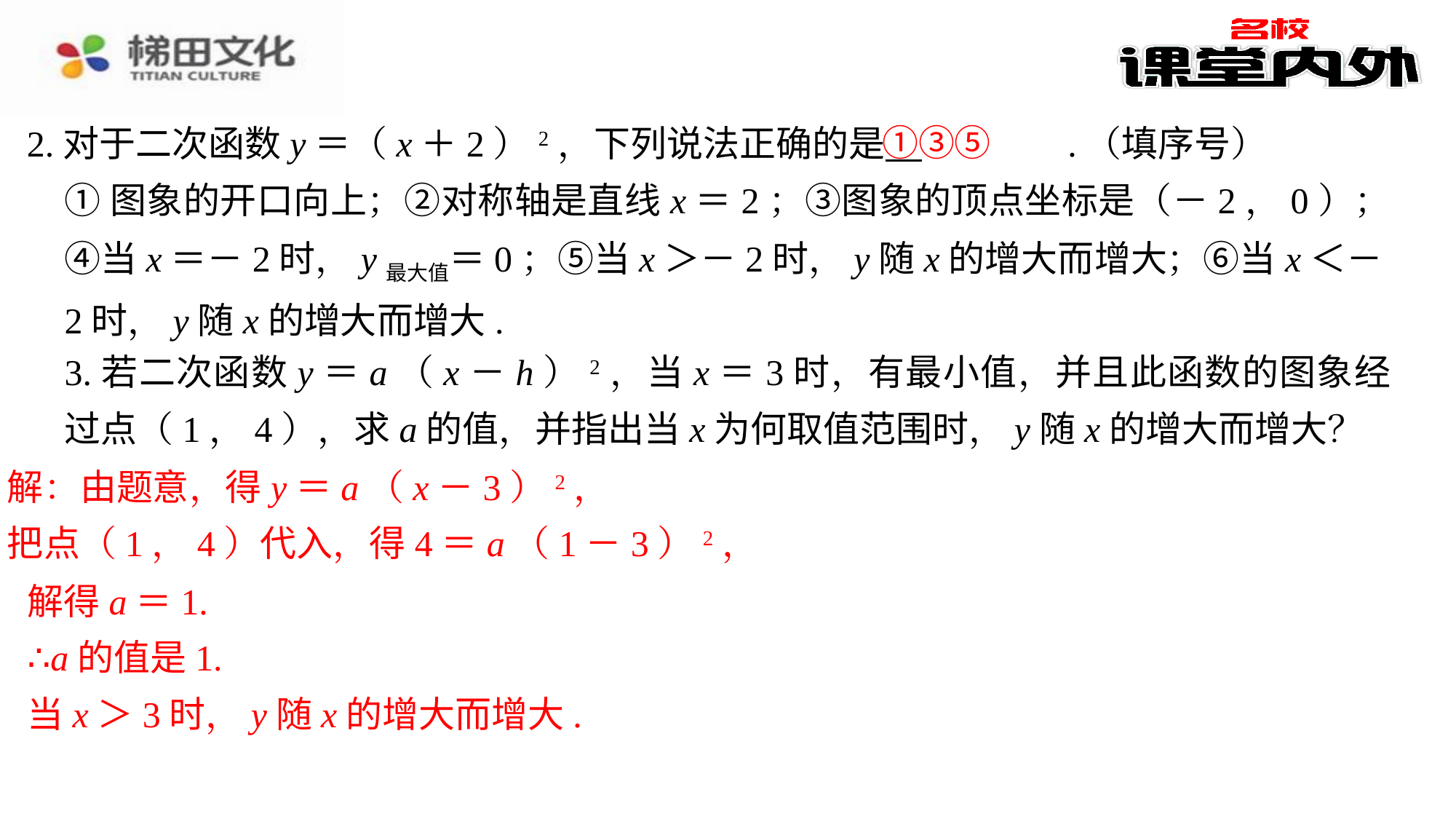

①③⑤
2.对于二次函数y＝（x＋2）2，下列说法正确的是 　①③⑤　⁠.（填序号）
①图象的开口向上；②对称轴是直线x＝2；③图象的顶点坐标是（－2，0）；④当x＝－2时，y最大值＝0；⑤当x＞－2时，y随x的增大而增大；⑥当x＜－2时，y随x的增大而增大.
3.若二次函数y＝a（x－h）2，当x＝3时，有最小值，并且此函数的图象经过点（1，4），求a的值，并指出当x为何取值范围时，y随x的增大而增大？
解：由题意，得y＝a（x－3）2，
把点（1，4）代入，得4＝a（1－3）2，
解得a＝1.
∴a的值是1.
当x＞3时，y随x的增大而增大.